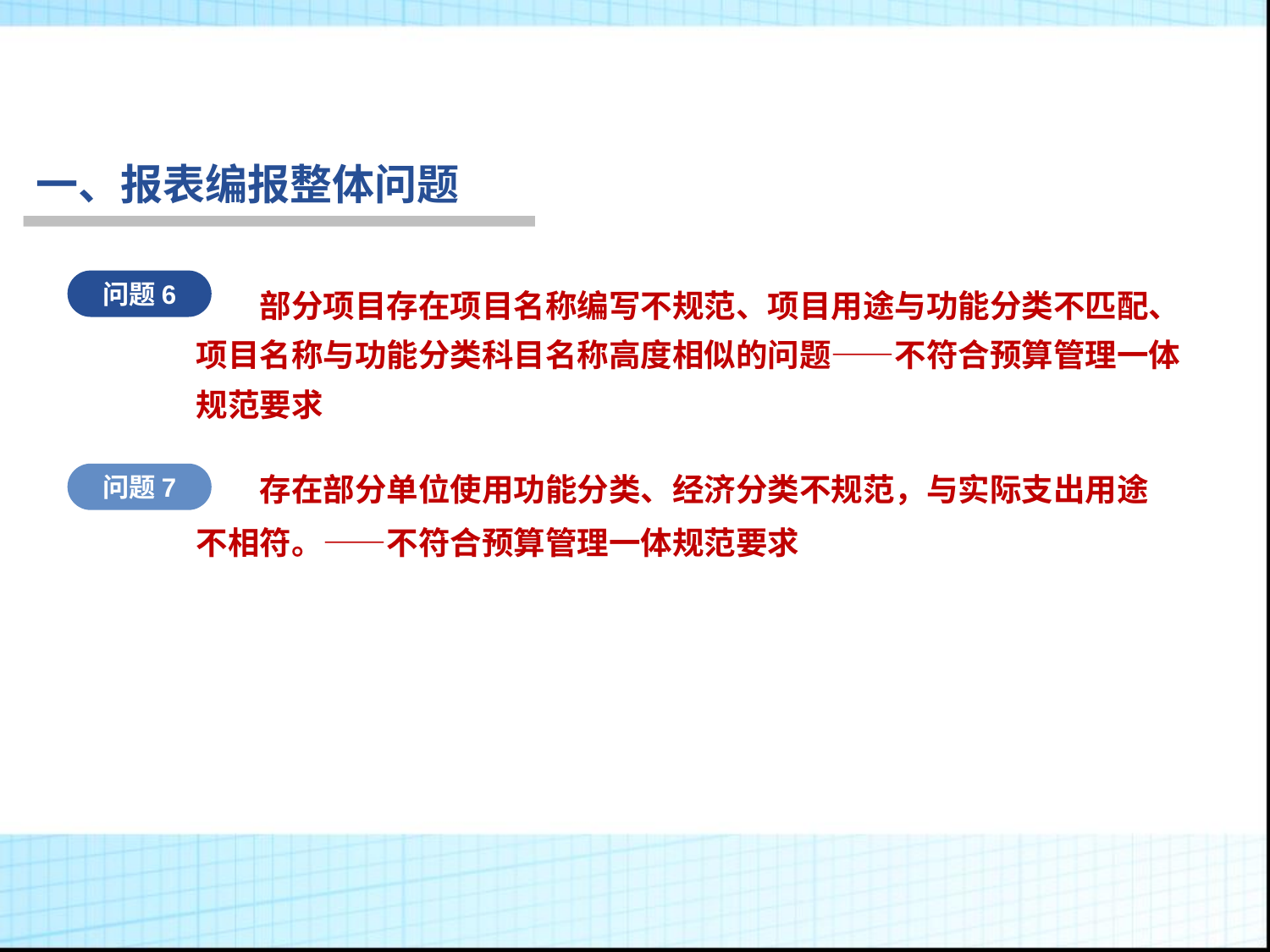

一、报表编报整体问题

部分项目存在项目名称编写不规范、项目用途与功能分类不匹配、项目名称与功能分类科目名称高度相似的问题——不符合预算管理一体规范要求
问题6
行为税
存在部分单位使用功能分类、经济分类不规范，与实际支出用途不相符。——不符合预算管理一体规范要求

问题7